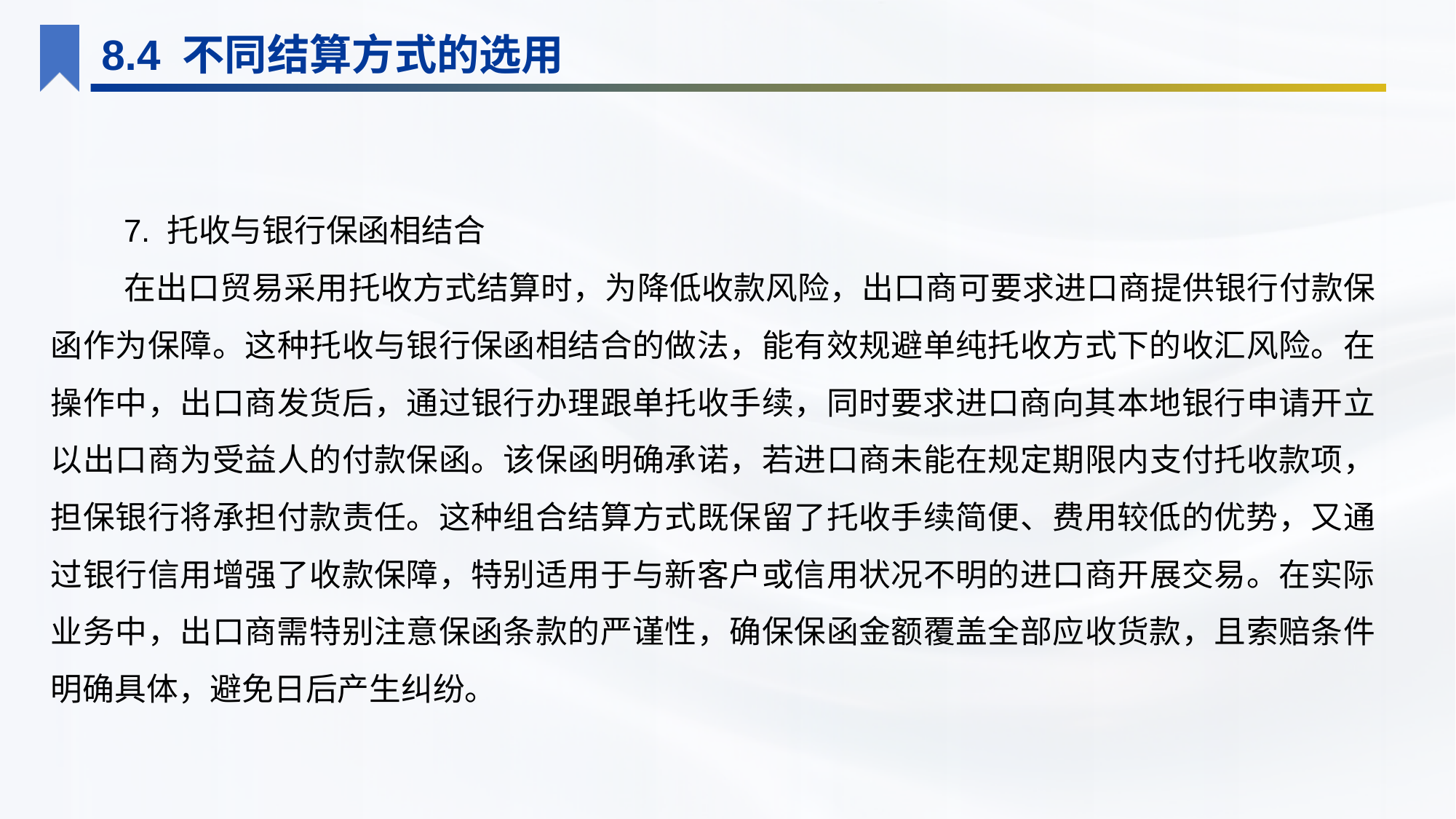

8.4 不同结算方式的选用
7. 托收与银行保函相结合
在出口贸易采用托收方式结算时，为降低收款风险，出口商可要求进口商提供银行付款保函作为保障。这种托收与银行保函相结合的做法，能有效规避单纯托收方式下的收汇风险。在操作中，出口商发货后，通过银行办理跟单托收手续，同时要求进口商向其本地银行申请开立以出口商为受益人的付款保函。该保函明确承诺，若进口商未能在规定期限内支付托收款项，担保银行将承担付款责任。这种组合结算方式既保留了托收手续简便、费用较低的优势，又通过银行信用增强了收款保障，特别适用于与新客户或信用状况不明的进口商开展交易。在实际业务中，出口商需特别注意保函条款的严谨性，确保保函金额覆盖全部应收货款，且索赔条件明确具体，避免日后产生纠纷。